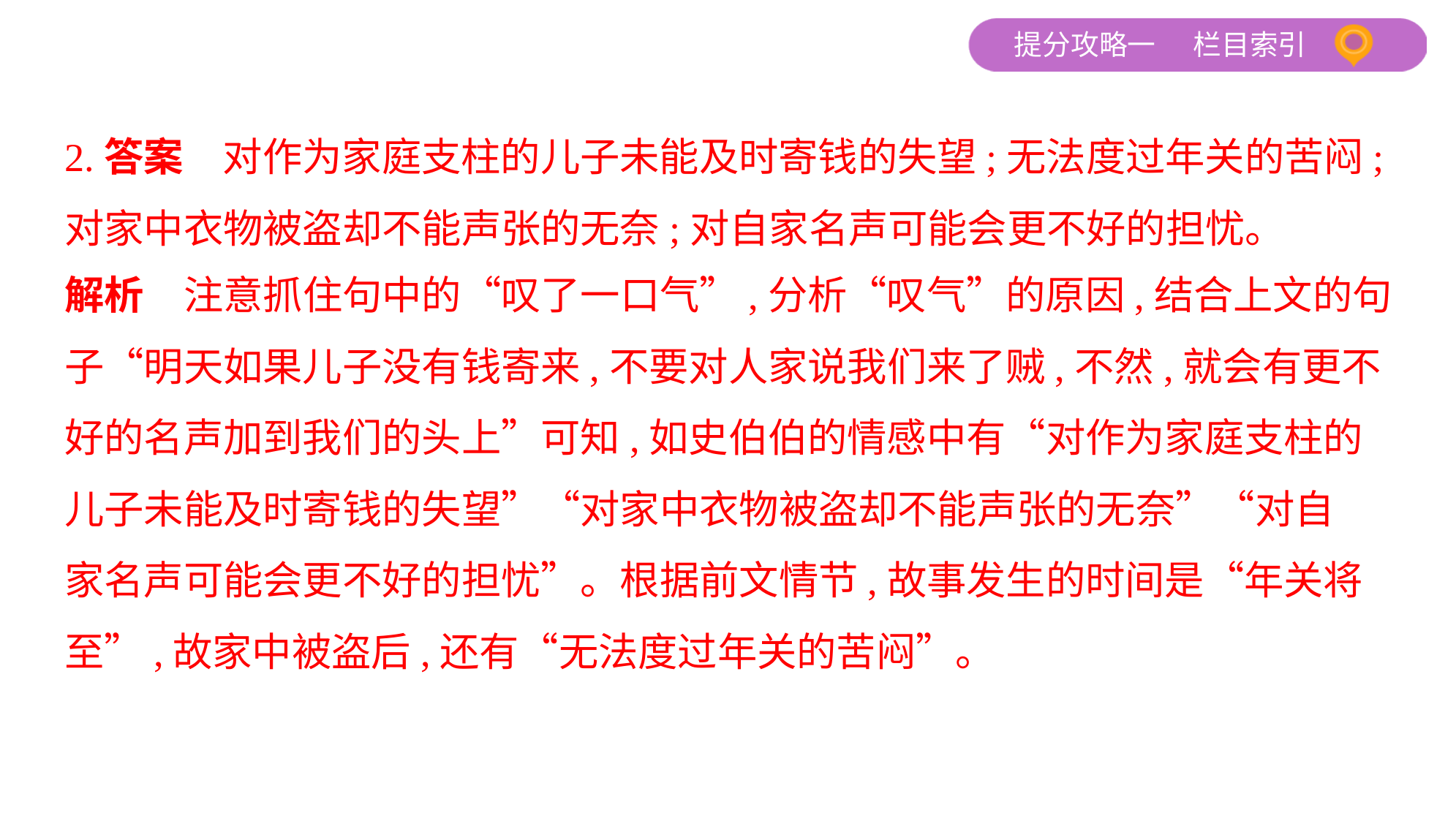

2.答案　对作为家庭支柱的儿子未能及时寄钱的失望;无法度过年关的苦闷;
对家中衣物被盗却不能声张的无奈;对自家名声可能会更不好的担忧。
解析　注意抓住句中的“叹了一口气”,分析“叹气”的原因,结合上文的句
子“明天如果儿子没有钱寄来,不要对人家说我们来了贼,不然,就会有更不
好的名声加到我们的头上”可知,如史伯伯的情感中有“对作为家庭支柱的
儿子未能及时寄钱的失望”“对家中衣物被盗却不能声张的无奈”“对自
家名声可能会更不好的担忧”。根据前文情节,故事发生的时间是“年关将
至”,故家中被盗后,还有“无法度过年关的苦闷”。